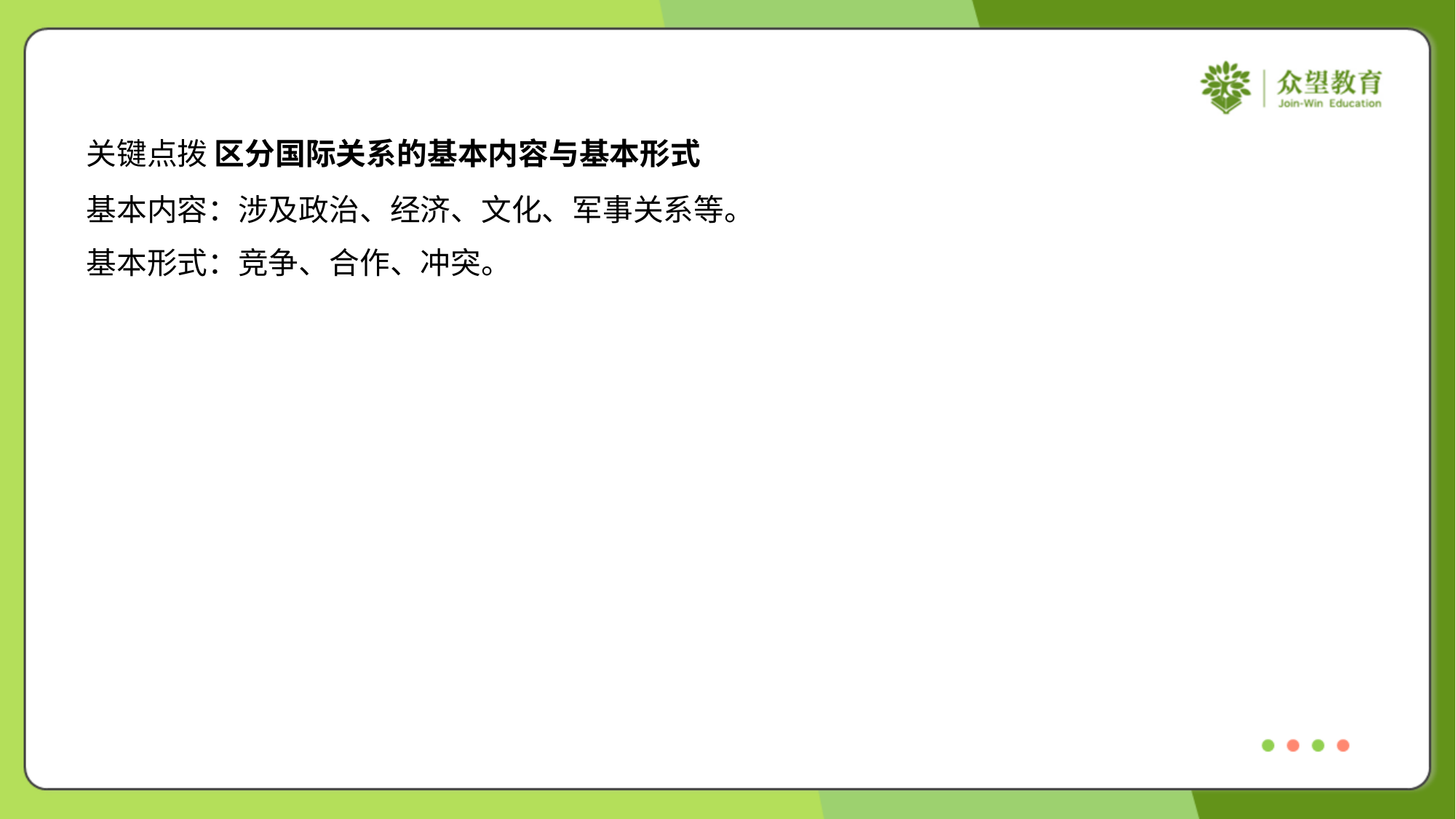

关键点拨 区分国际关系的基本内容与基本形式
基本内容：涉及政治、经济、文化、军事关系等。
基本形式：竞争、合作、冲突。